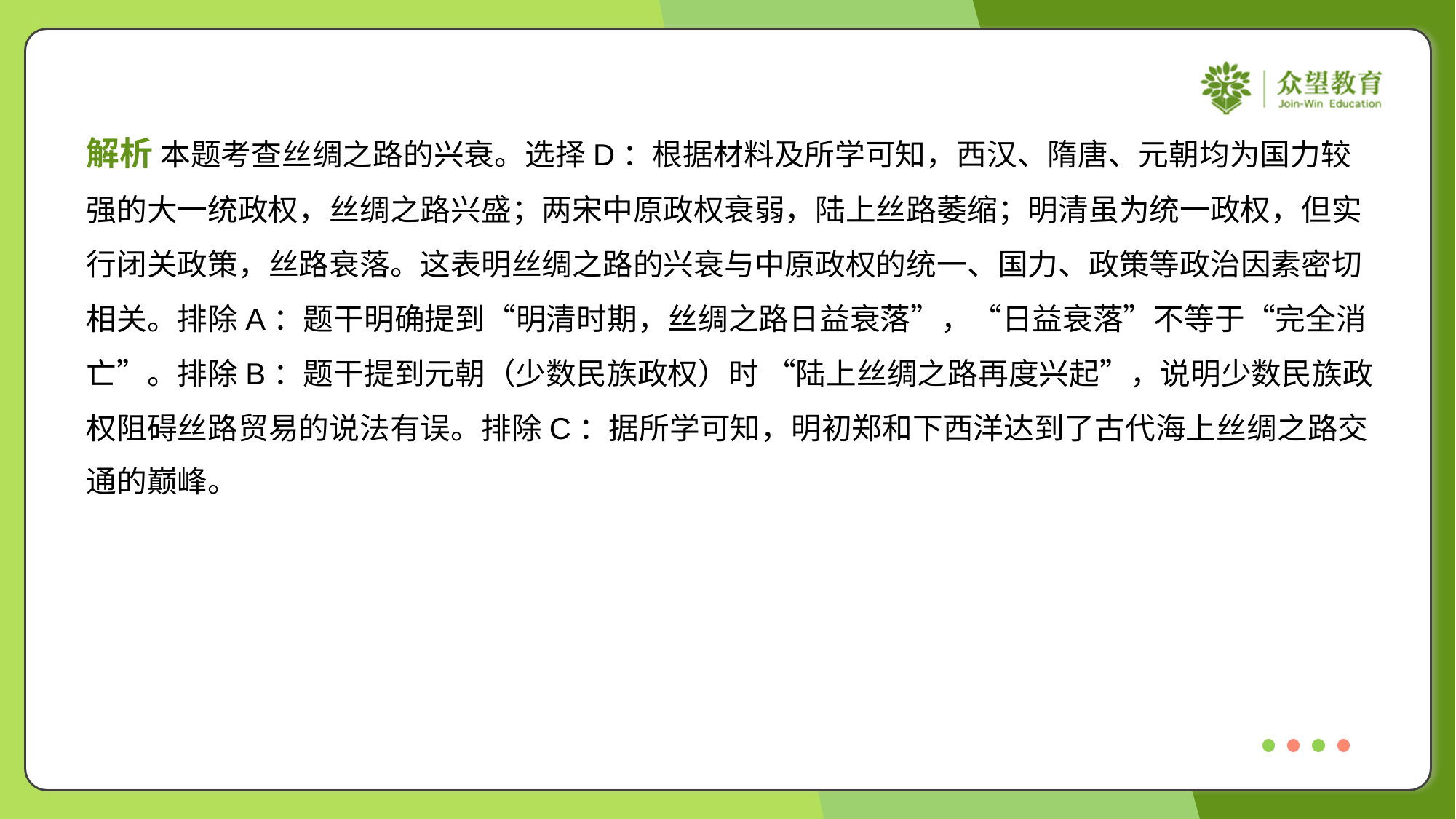

解析 本题考查丝绸之路的兴衰。选择D：根据材料及所学可知，西汉、隋唐、元朝均为国力较
强的大一统政权，丝绸之路兴盛；两宋中原政权衰弱，陆上丝路萎缩；明清虽为统一政权，但实
行闭关政策，丝路衰落。这表明丝绸之路的兴衰与中原政权的统一、国力、政策等政治因素密切
相关。排除A：题干明确提到“明清时期，丝绸之路日益衰落”，“日益衰落”不等于“完全消
亡”。排除B：题干提到元朝（少数民族政权）时 “陆上丝绸之路再度兴起”，说明少数民族政
权阻碍丝路贸易的说法有误。排除C：据所学可知，明初郑和下西洋达到了古代海上丝绸之路交
通的巅峰。